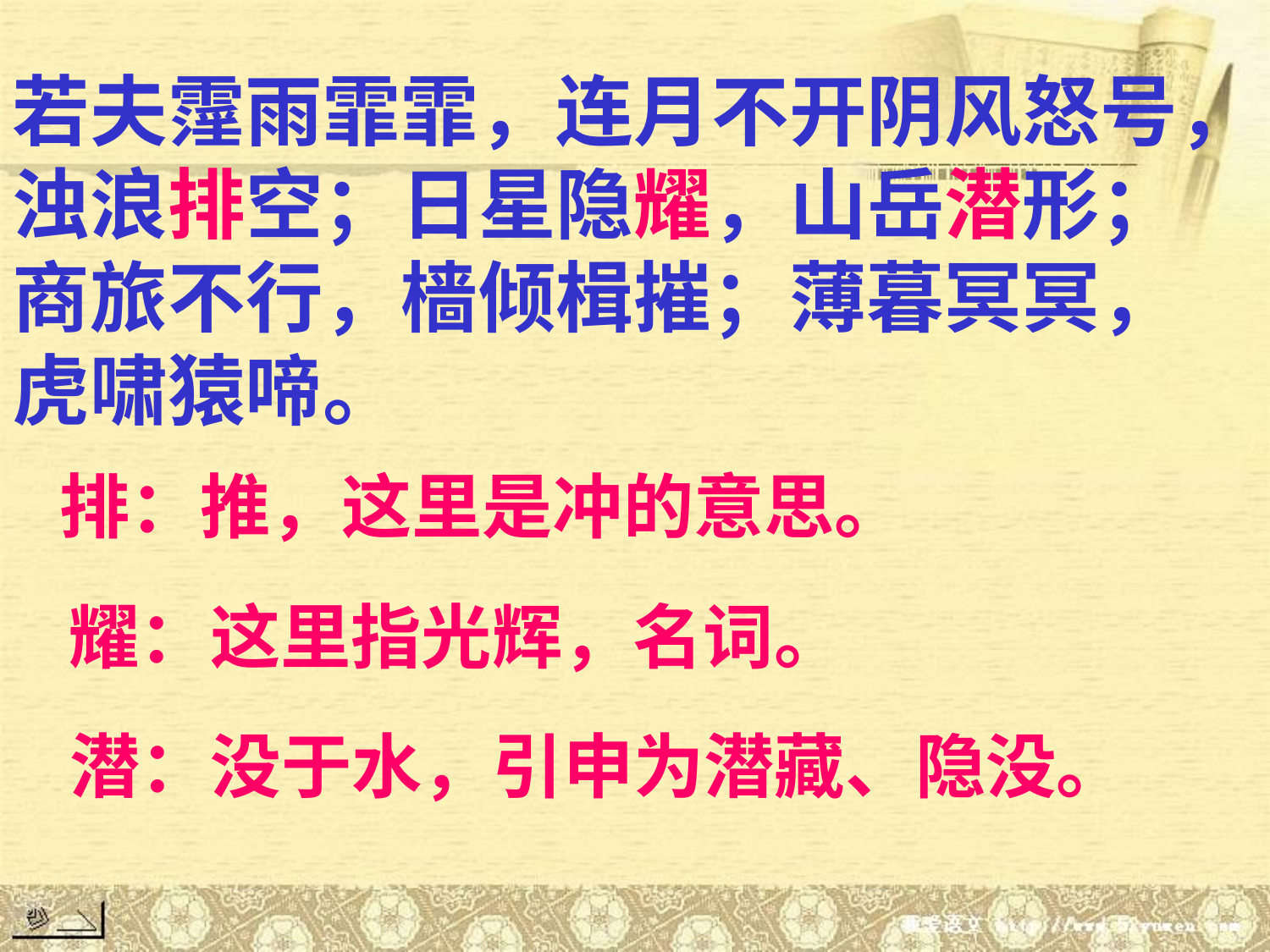

若夫霪雨霏霏，连月不开阴风怒号，浊浪排空；日星隐耀，山岳潜形；商旅不行，樯倾楫摧；薄暮冥冥，虎啸猿啼。
排：推，这里是冲的意思。
耀：这里指光辉，名词。
潜：没于水，引申为潜藏、隐没。